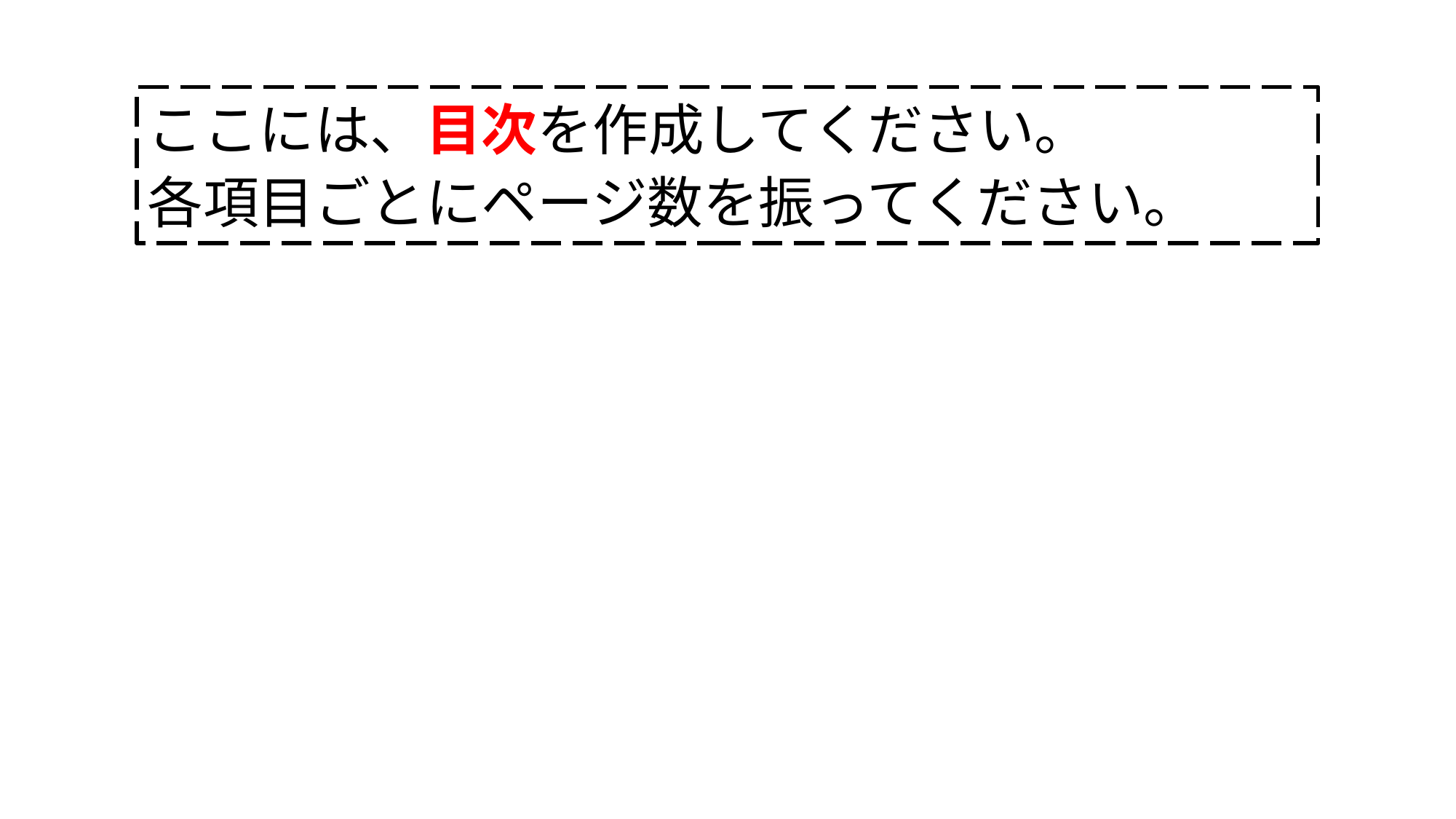

ここには、目次を作成してください。
各項目ごとにページ数を振ってください。